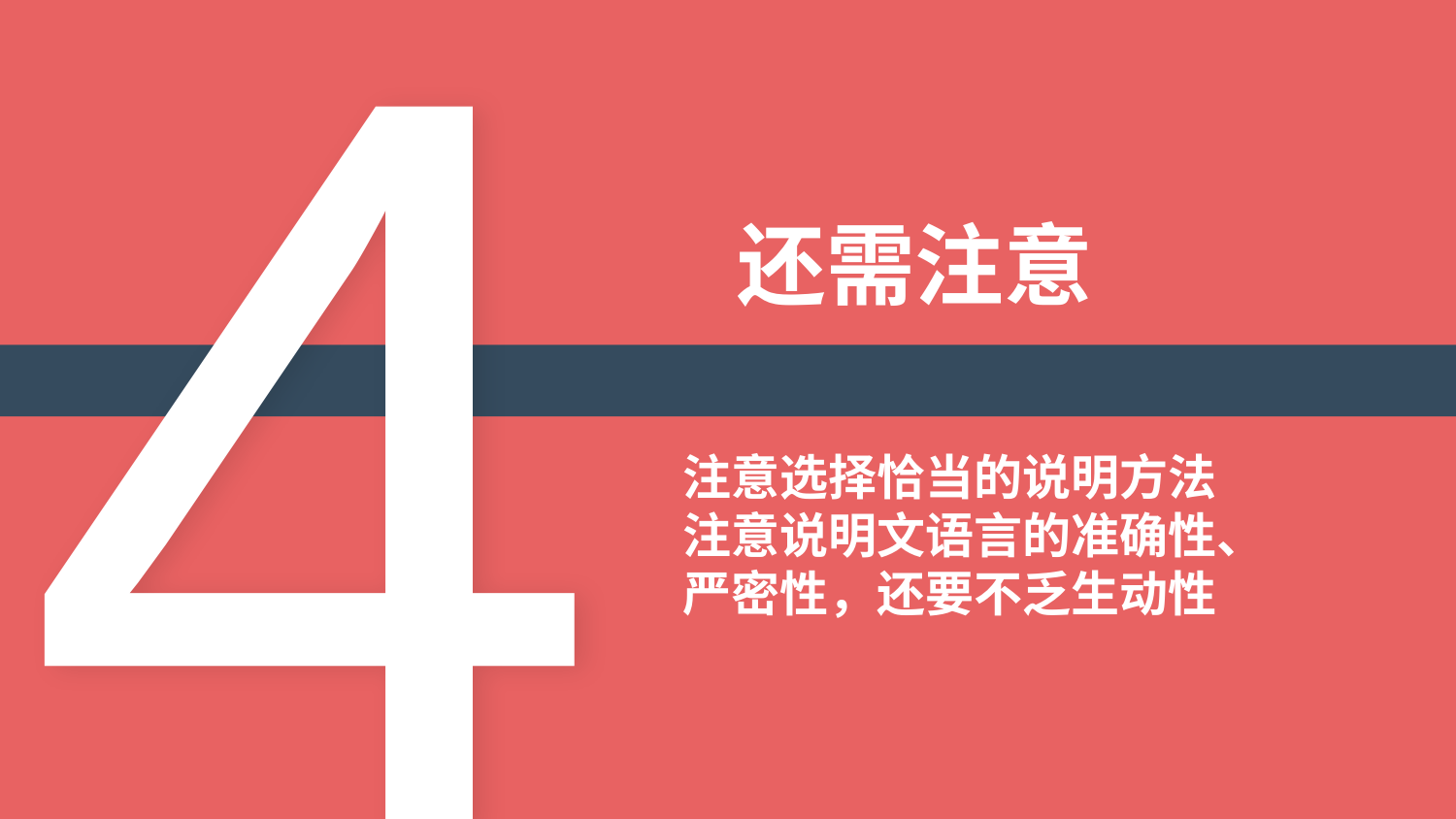

4
还需注意

注意选择恰当的说明方法
注意说明文语言的准确性、严密性，还要不乏生动性